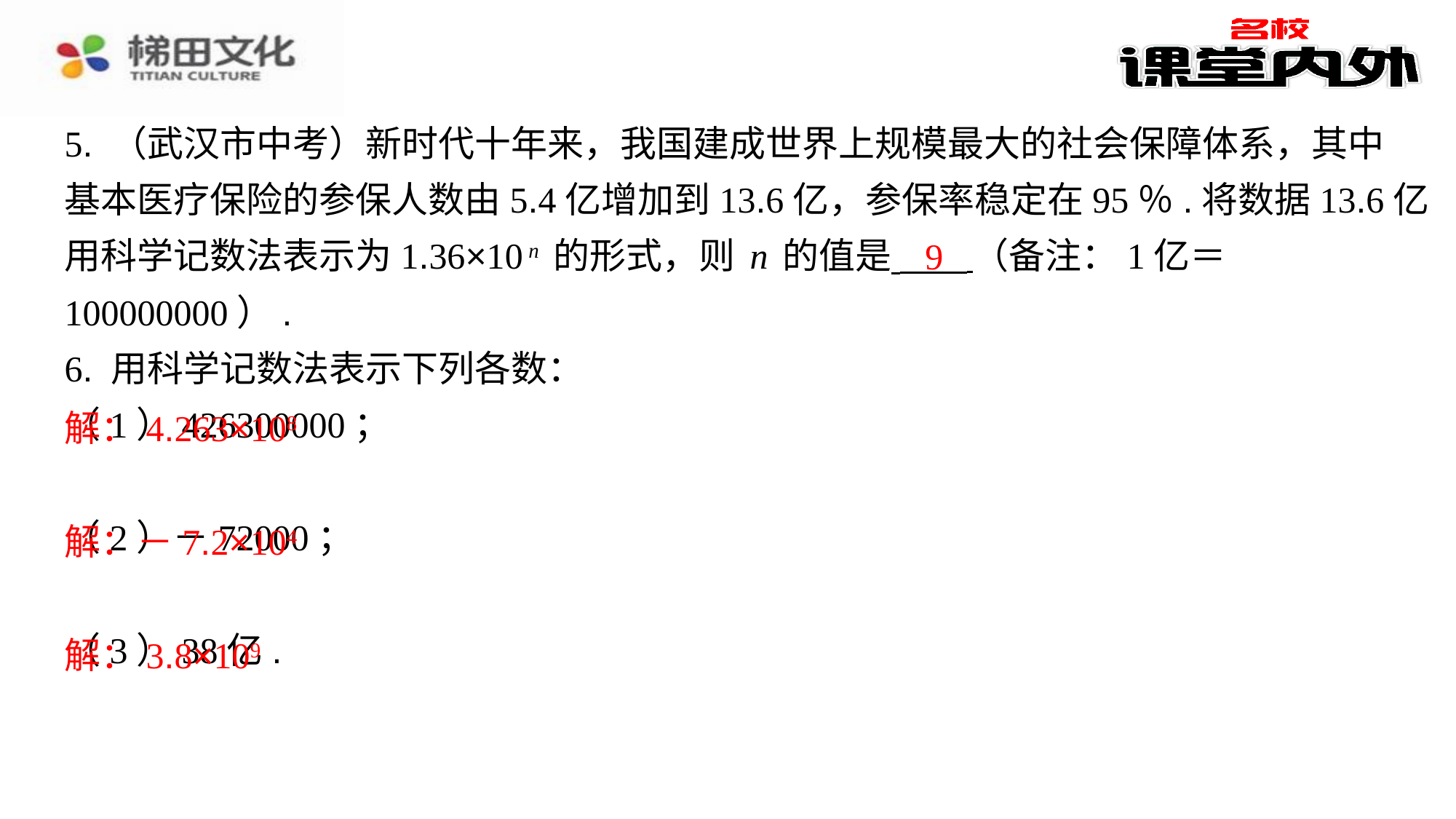

5. （武汉市中考）新时代十年来，我国建成世界上规模最大的社会保障体系，其中
基本医疗保险的参保人数由5.4亿增加到13.6亿，参保率稳定在95％.将数据13.6亿
用科学记数法表示为1.36×10n的形式，则n的值是            （备注：1亿＝100000000）.
6. 用科学记数法表示下列各数：
（1）426300000；
解：4.263×108
（2）－72000；
解：－7.2×104
（3）38亿.
解：3.8×109
​　9
解：4.263×108
解：－7.2×104
解：3.8×109